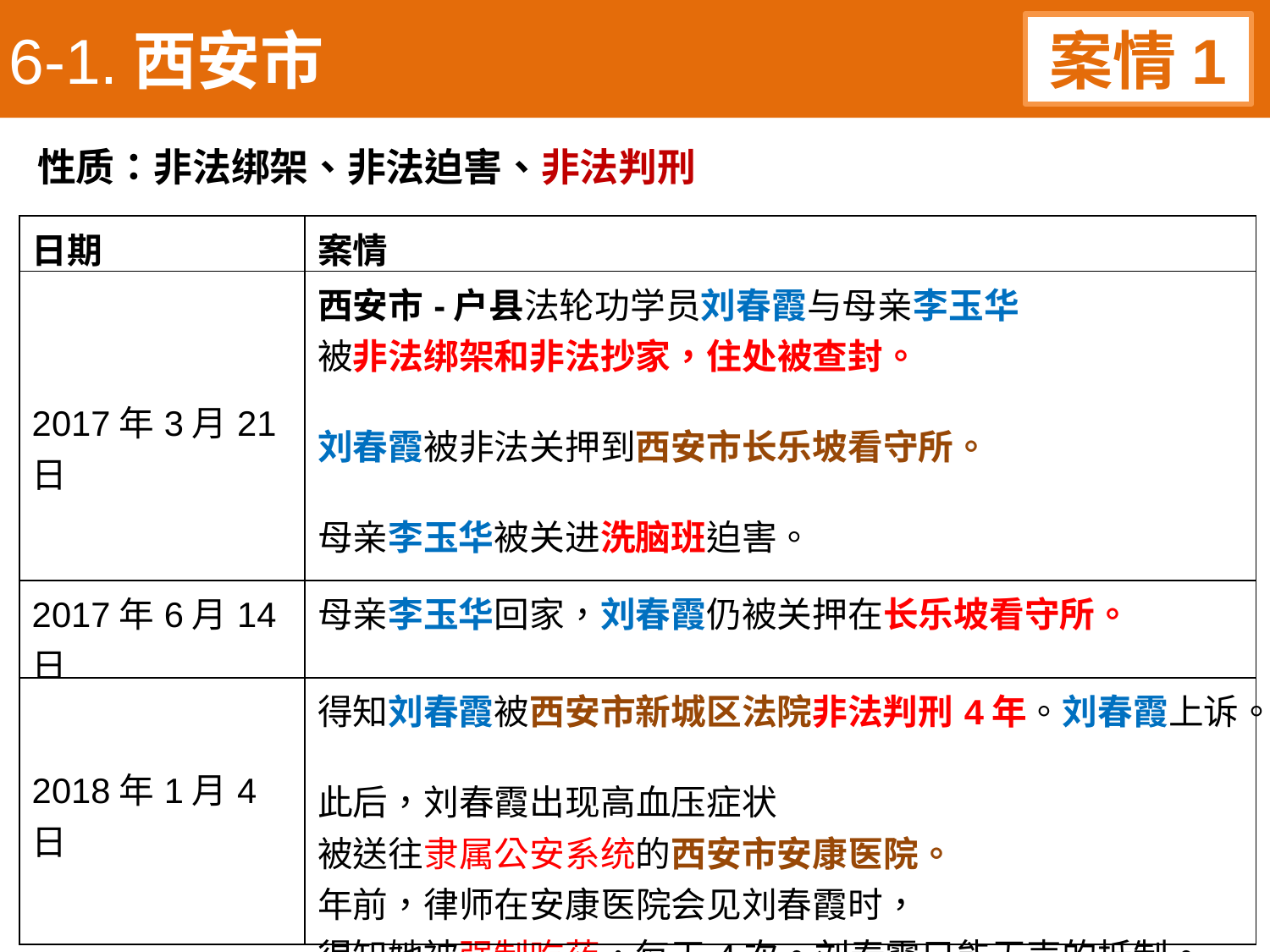

6-1.西安市
案情1

性质：非法绑架、非法迫害、非法判刑
| 日期 | 案情 |
| --- | --- |
| 2017年3月21日 | 西安市-户县法轮功学员刘春霞与母亲李玉华 被非法绑架和非法抄家，住处被查封。 刘春霞被非法关押到西安市长乐坡看守所。 母亲李玉华被关进洗脑班迫害。 |
| 2017年6月14日 | 母亲李玉华回家，刘春霞仍被关押在长乐坡看守所。 |
| 2018年1月4日 | 得知刘春霞被西安市新城区法院非法判刑4年。刘春霞上诉。 此后，刘春霞出现高血压症状 被送往隶属公安系统的西安市安康医院。 年前，律师在安康医院会见刘春霞时， 得知她被强制吃药，每天4次。刘春霞只能无声的抵制。 |